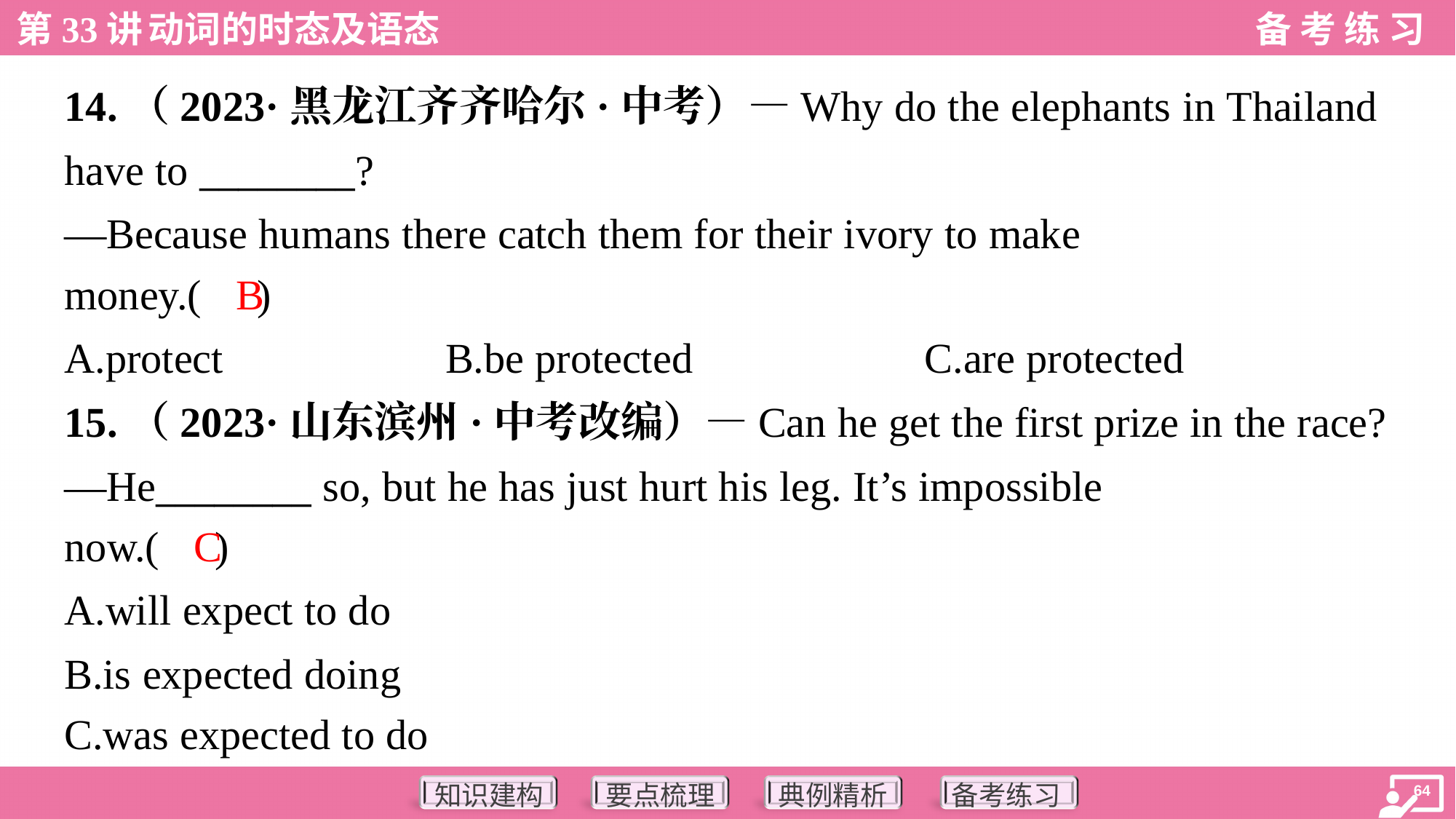

14.（2023·黑龙江齐齐哈尔·中考）—Why do the elephants in Thailand
have to ________?
—Because humans there catch them for their ivory to make
money.(     )
B
A.protect	B.be protected	C.are protected
15.（2023·山东滨州·中考改编）—Can he get the first prize in the race?
—He________ so, but he has just hurt his leg. It’s impossible
now.(     )
C
A.will expect to do
B.is expected doing
C.was expected to do